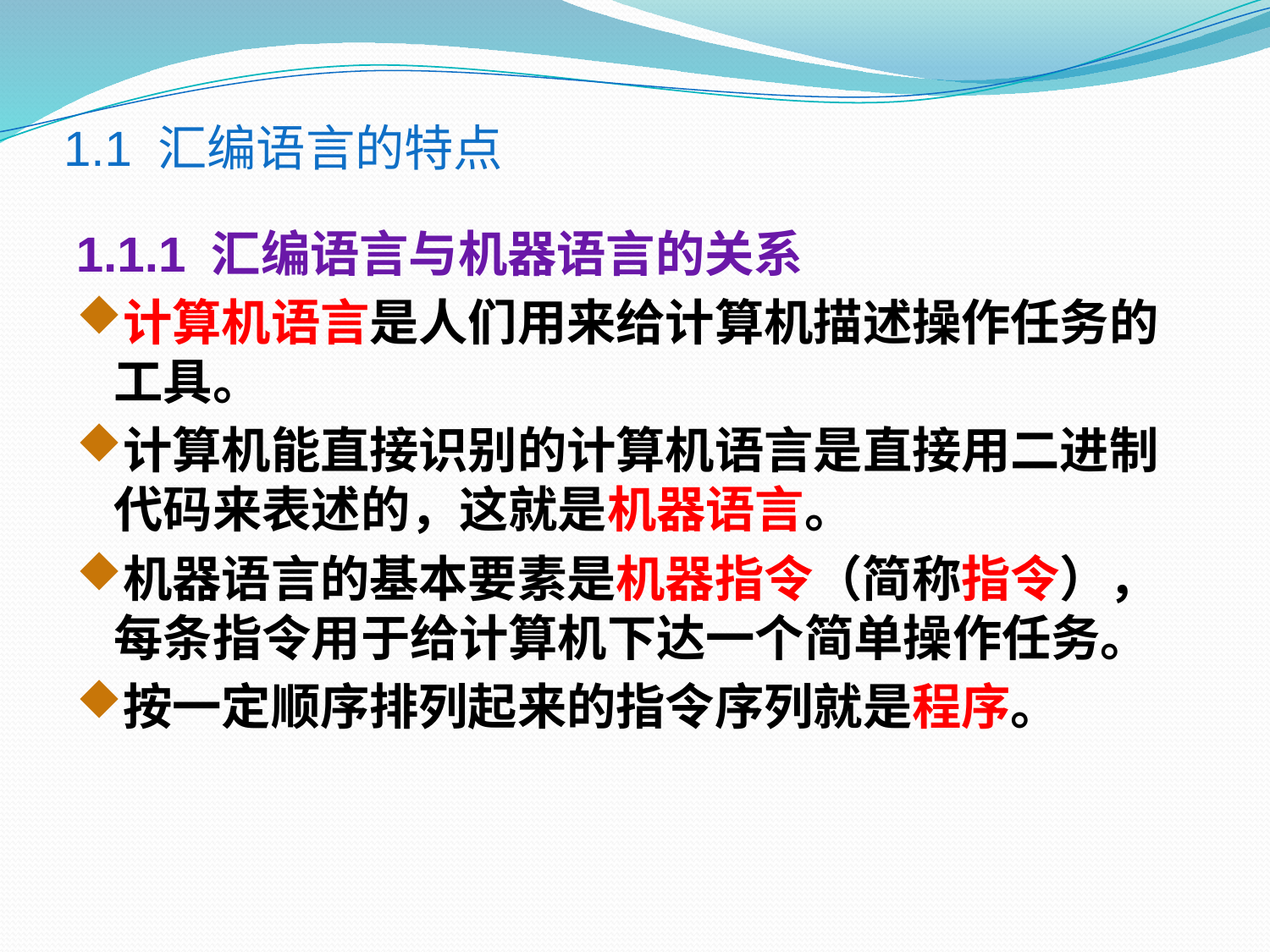

# 1.1 汇编语言的特点
1.1.1 汇编语言与机器语言的关系
计算机语言是人们用来给计算机描述操作任务的工具。
计算机能直接识别的计算机语言是直接用二进制代码来表述的，这就是机器语言。
机器语言的基本要素是机器指令（简称指令），每条指令用于给计算机下达一个简单操作任务。
按一定顺序排列起来的指令序列就是程序。